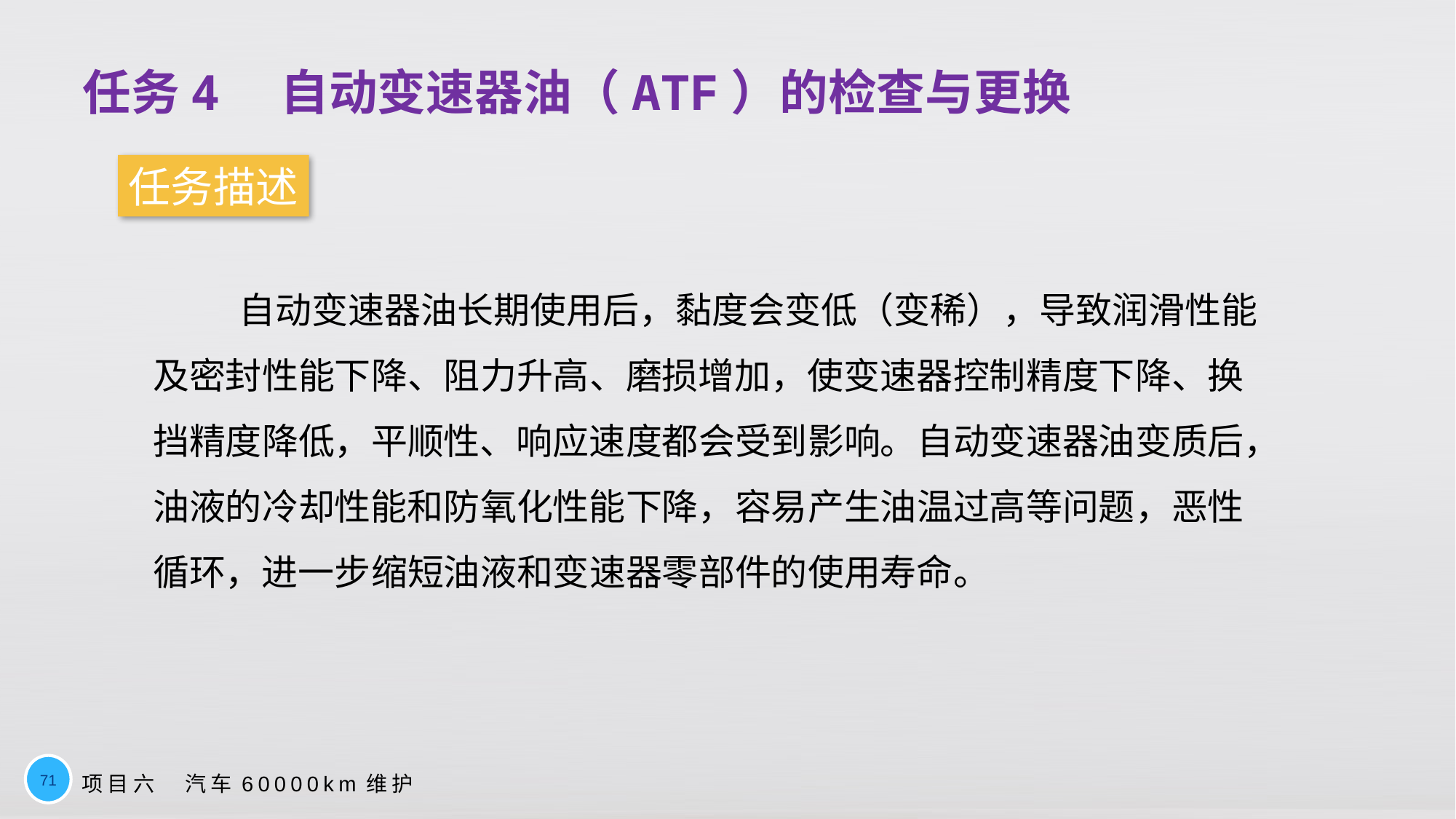

任务4　自动变速器油（ATF）的检查与更换
任务描述
自动变速器油长期使用后，黏度会变低（变稀），导致润滑性能及密封性能下降、阻力升高、磨损增加，使变速器控制精度下降、换挡精度降低，平顺性、响应速度都会受到影响。自动变速器油变质后，油液的冷却性能和防氧化性能下降，容易产生油温过高等问题，恶性循环，进一步缩短油液和变速器零部件的使用寿命。
71